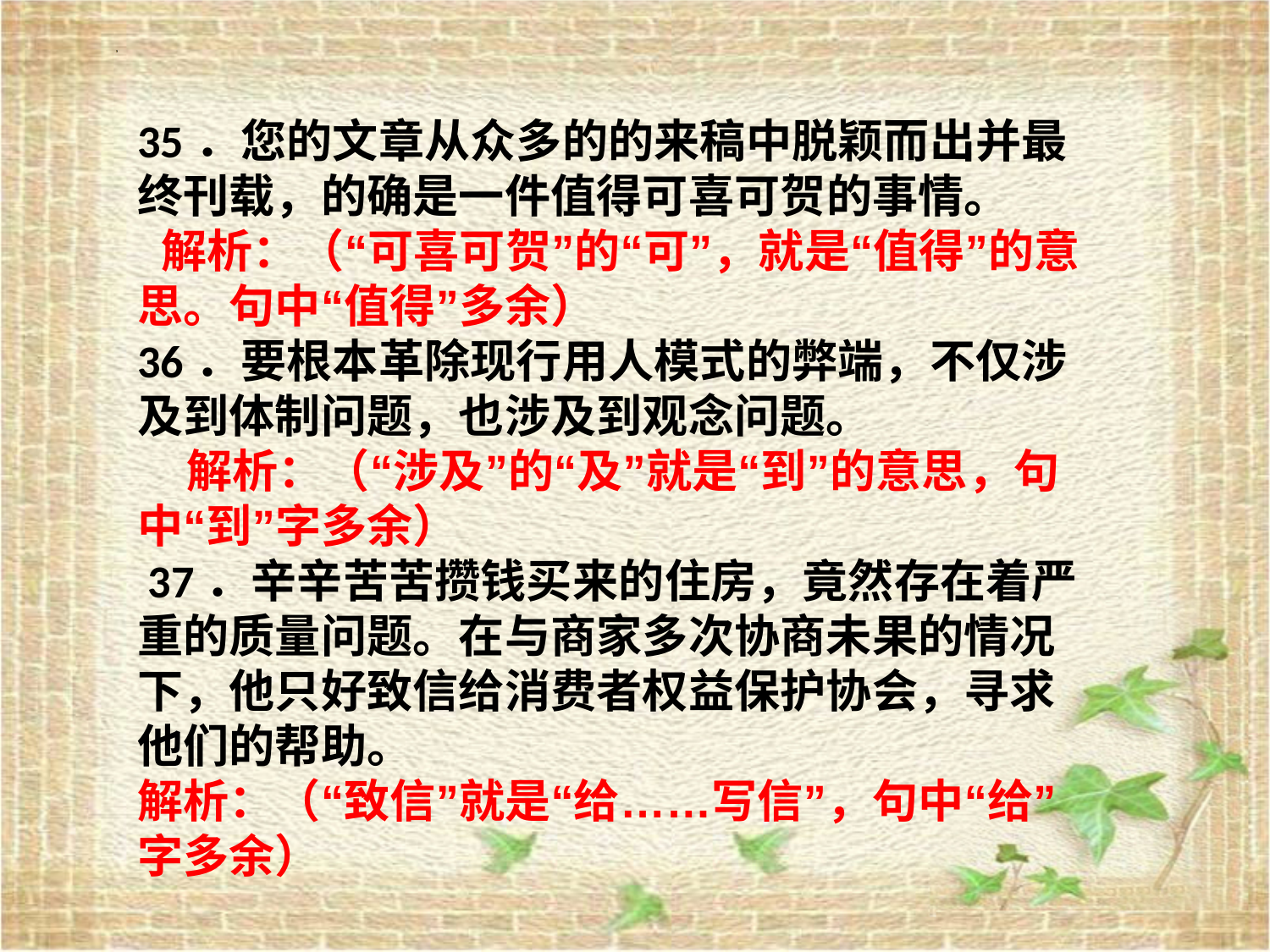

35．您的文章从众多的的来稿中脱颖而出并最终刊载，的确是一件值得可喜可贺的事情。
 解析：（“可喜可贺”的“可”，就是“值得”的意思。句中“值得”多余）
36．要根本革除现行用人模式的弊端，不仅涉及到体制问题，也涉及到观念问题。
   解析：（“涉及”的“及”就是“到”的意思，句中“到”字多余）
 37．辛辛苦苦攒钱买来的住房，竟然存在着严重的质量问题。在与商家多次协商未果的情况下，他只好致信给消费者权益保护协会，寻求他们的帮助。
解析：（“致信”就是“给……写信”，句中“给”字多余）